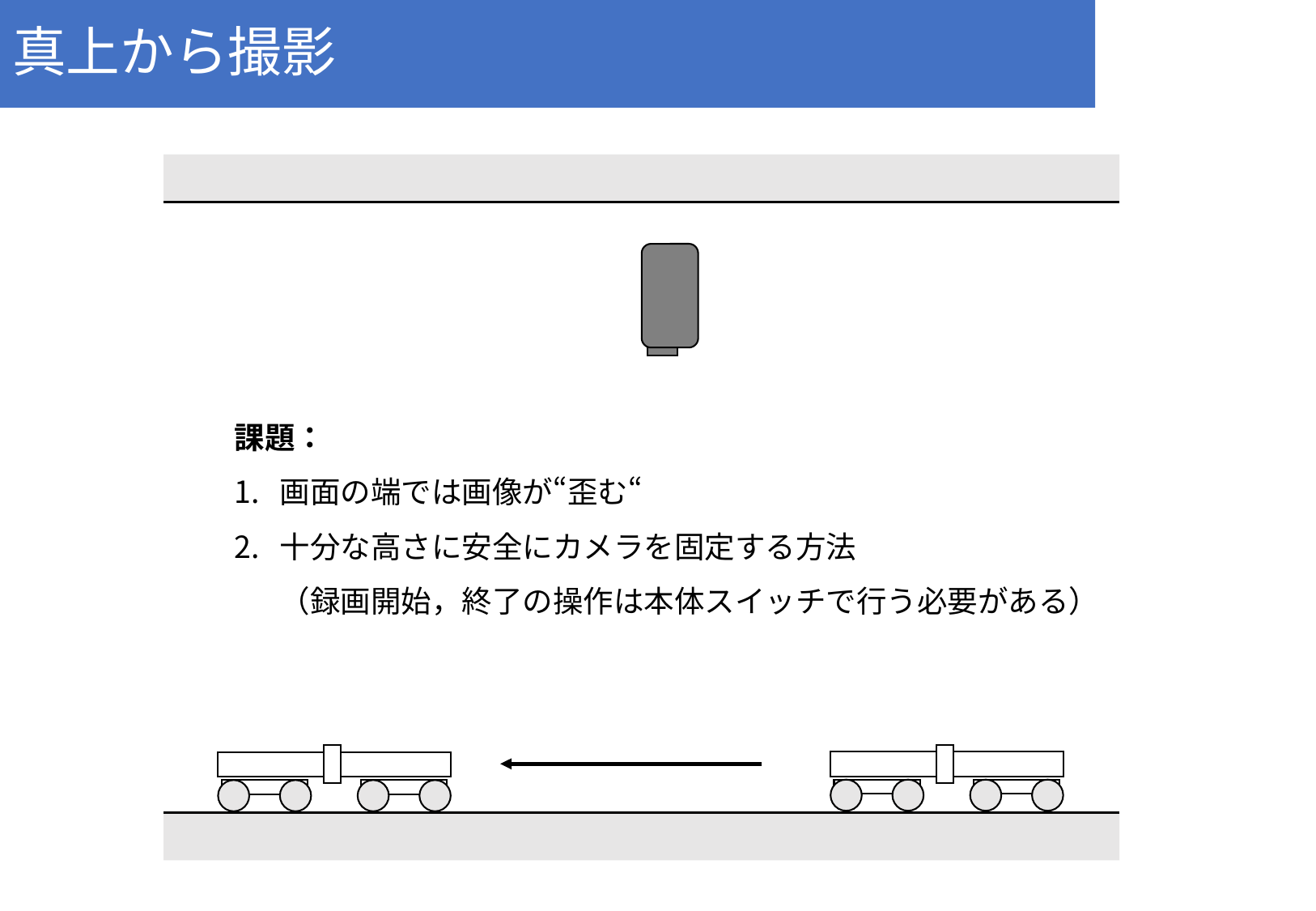

# 真上から撮影

課題：
画面の端では画像が“歪む“
十分な高さに安全にカメラを固定する方法
（録画開始，終了の操作は本体スイッチで行う必要がある）